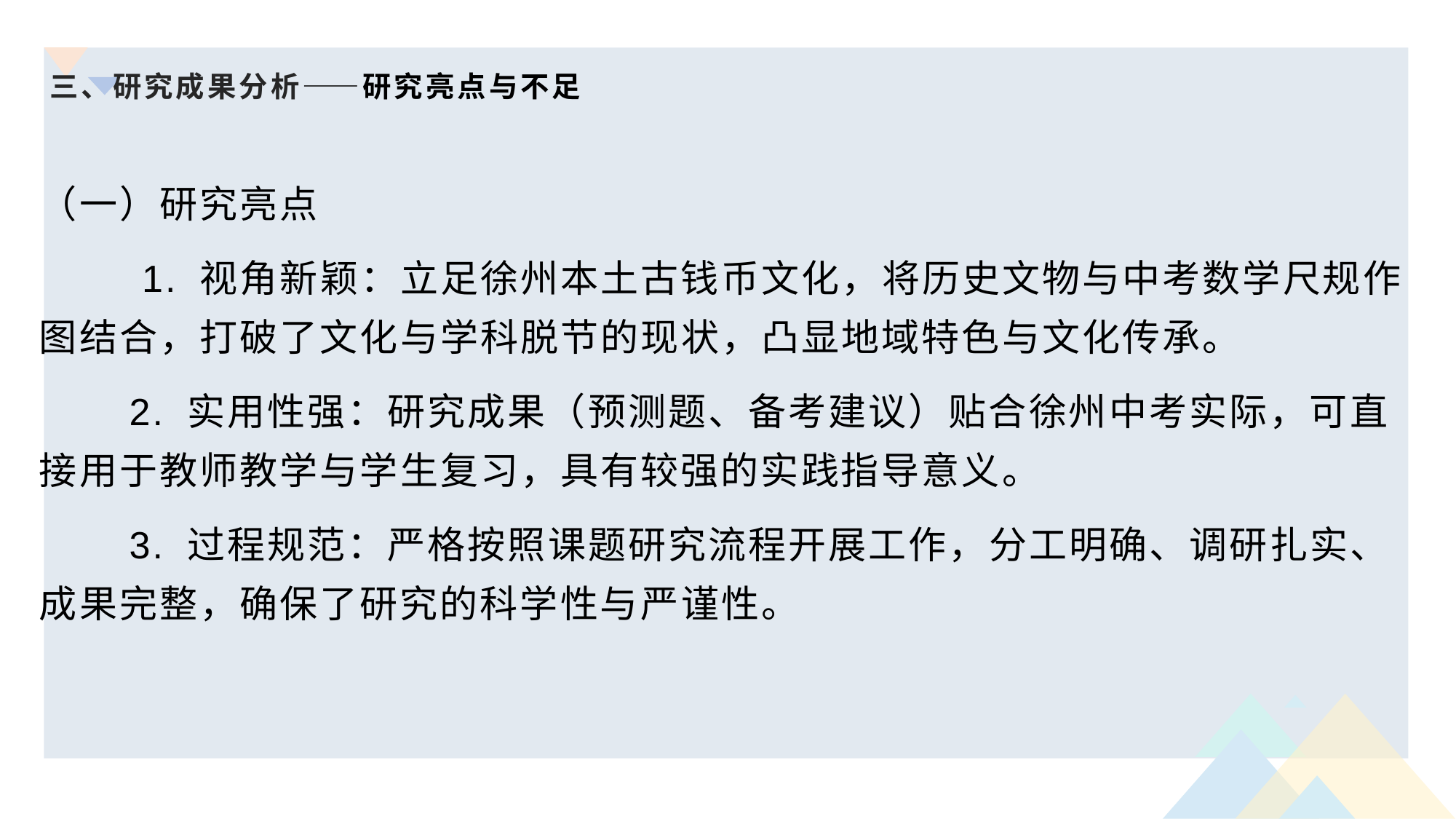

# 三、研究成果分析——研究亮点与不足
（一）研究亮点
        1. 视角新颖：立足徐州本土古钱币文化，将历史文物与中考数学尺规作图结合，打破了文化与学科脱节的现状，凸显地域特色与文化传承。
       2. 实用性强：研究成果（预测题、备考建议）贴合徐州中考实际，可直接用于教师教学与学生复习，具有较强的实践指导意义。
       3. 过程规范：严格按照课题研究流程开展工作，分工明确、调研扎实、成果完整，确保了研究的科学性与严谨性。